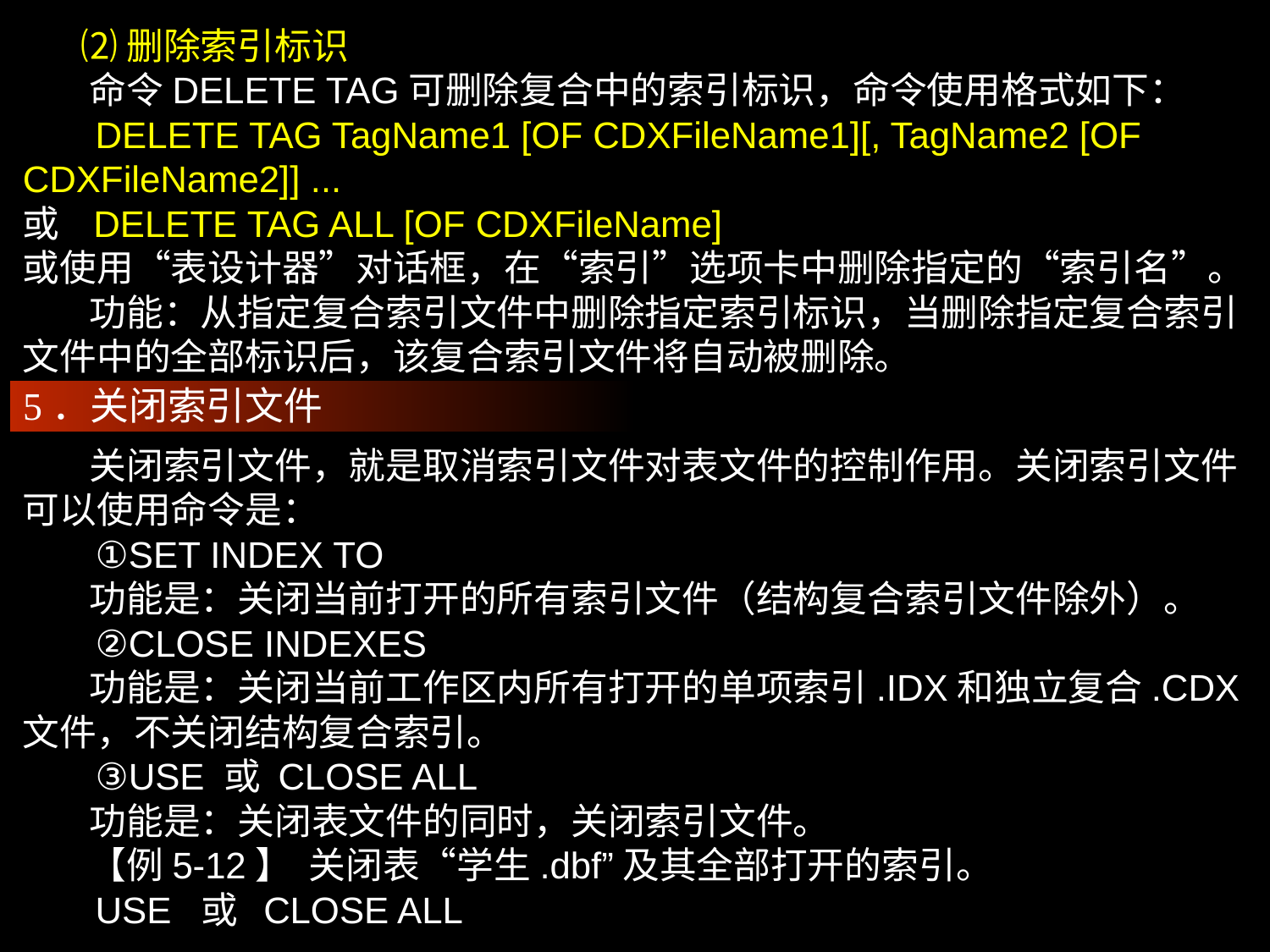

⑵删除索引标识
       命令DELETE TAG可删除复合中的索引标识，命令使用格式如下：
       DELETE TAG TagName1 [OF CDXFileName1][, TagName2 [OF CDXFileName2]] ...
或   DELETE TAG ALL [OF CDXFileName]
或使用“表设计器”对话框，在“索引”选项卡中删除指定的“索引名”。
       功能：从指定复合索引文件中删除指定索引标识，当删除指定复合索引文件中的全部标识后，该复合索引文件将自动被删除。
5．关闭索引文件
       关闭索引文件，就是取消索引文件对表文件的控制作用。关闭索引文件可以使用命令是：
       ①SET INDEX TO
       功能是：关闭当前打开的所有索引文件（结构复合索引文件除外）。
       ②CLOSE INDEXES
       功能是：关闭当前工作区内所有打开的单项索引.IDX和独立复合.CDX文件，不关闭结构复合索引。
       ③USE 或 CLOSE ALL
       功能是：关闭表文件的同时，关闭索引文件。
       【例5-12】  关闭表“学生.dbf”及其全部打开的索引。
       USE  或  CLOSE ALL